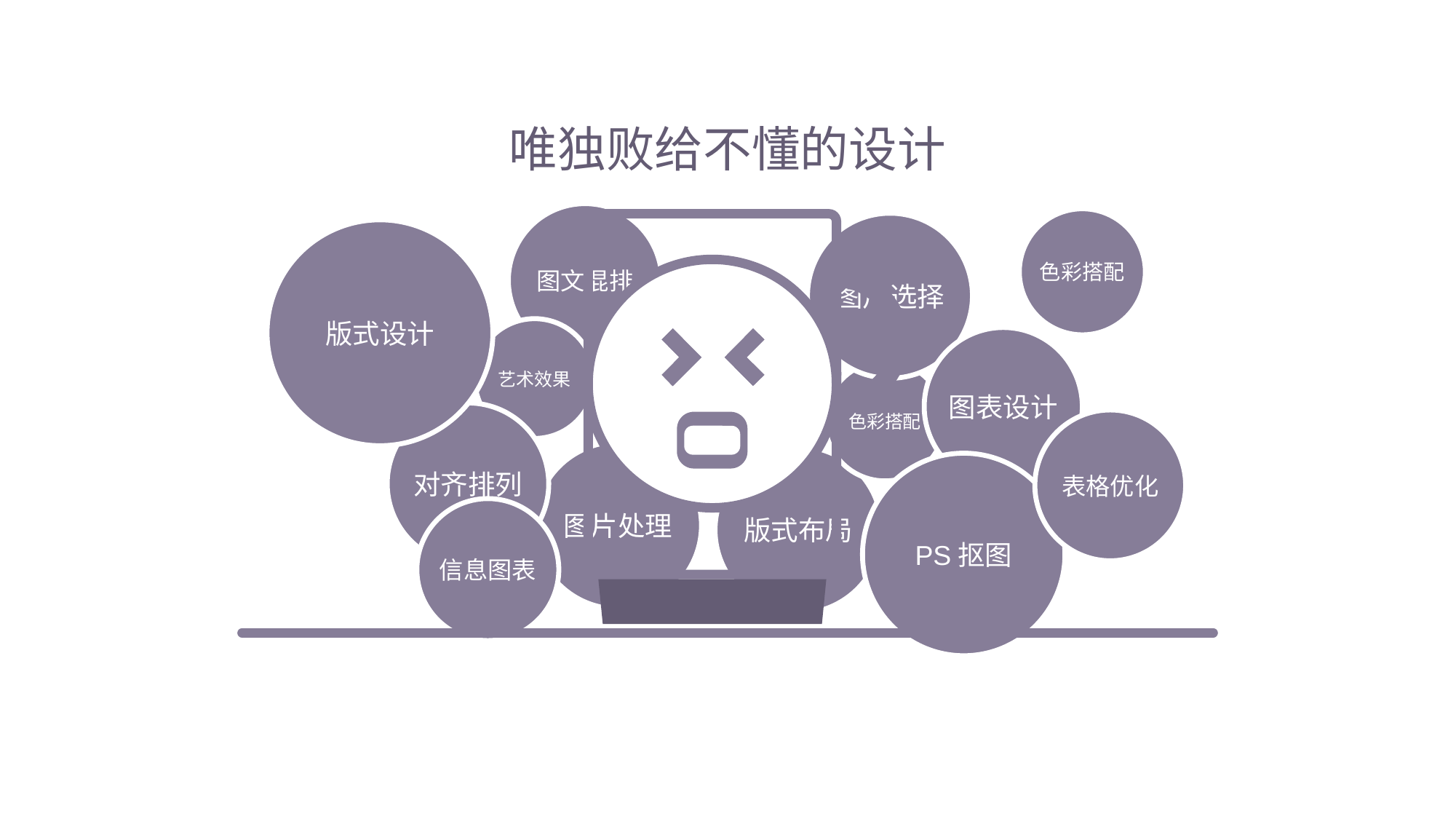

delay
唯独败给不懂的设计
图文混排
色彩搭配
图片选择

版式设计

艺术效果
图表设计
色彩搭配
对齐排列
表格优化
图片处理
版式布局
PS抠图
信息图表